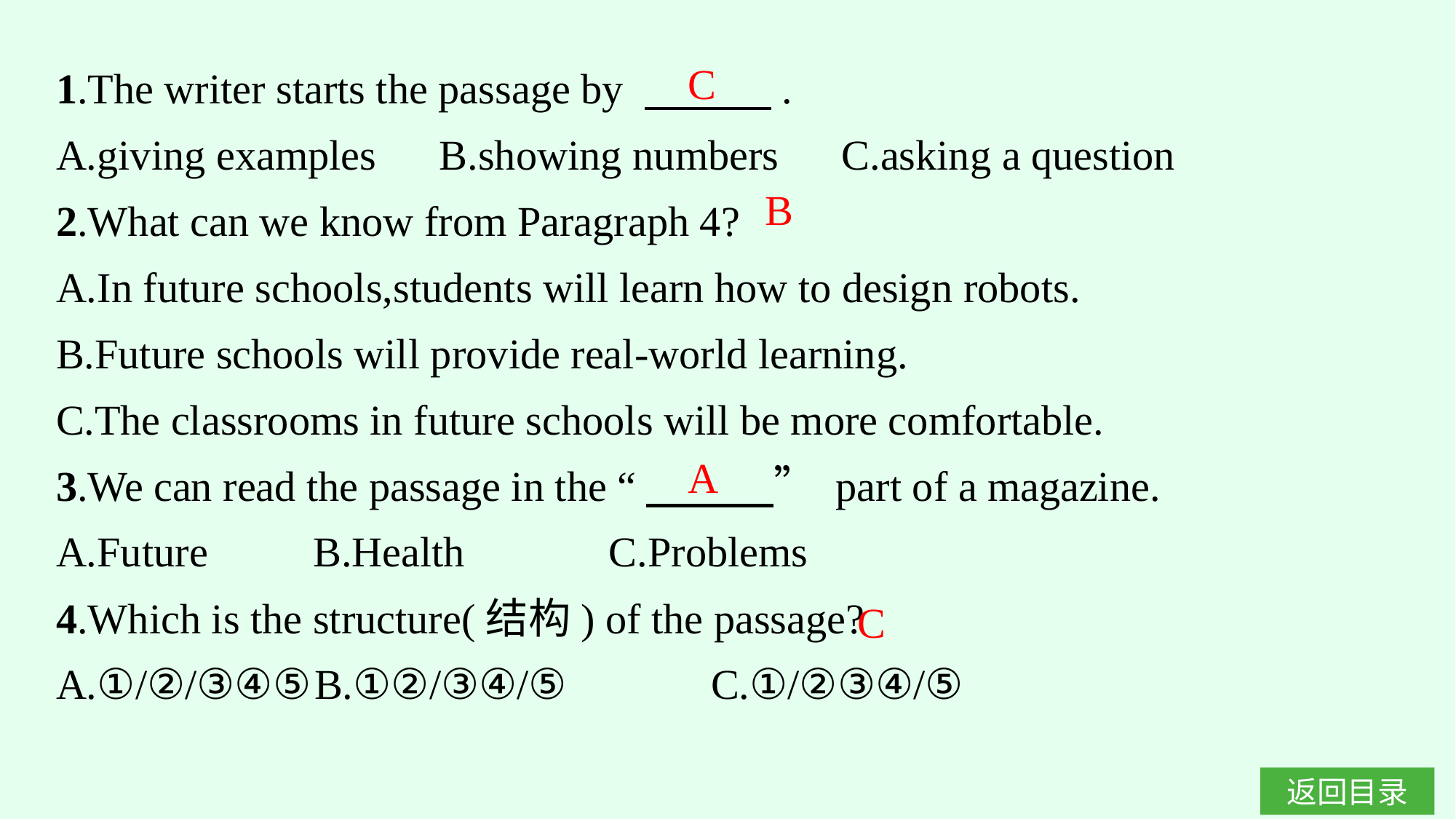

1.The writer starts the passage by 　　　.
A.giving examples　B.showing numbers　C.asking a question
2.What can we know from Paragraph 4?
A.In future schools,students will learn how to design robots.
B.Future schools will provide real-world learning.
C.The classrooms in future schools will be more comfortable.
3.We can read the passage in the “　　　” part of a magazine.
A.Future　　B.Health　	　C.Problems
4.Which is the structure(结构) of the passage?
A.①/②/③④⑤	B.①②/③④/⑤		C.①/②③④/⑤
C
B
A
C